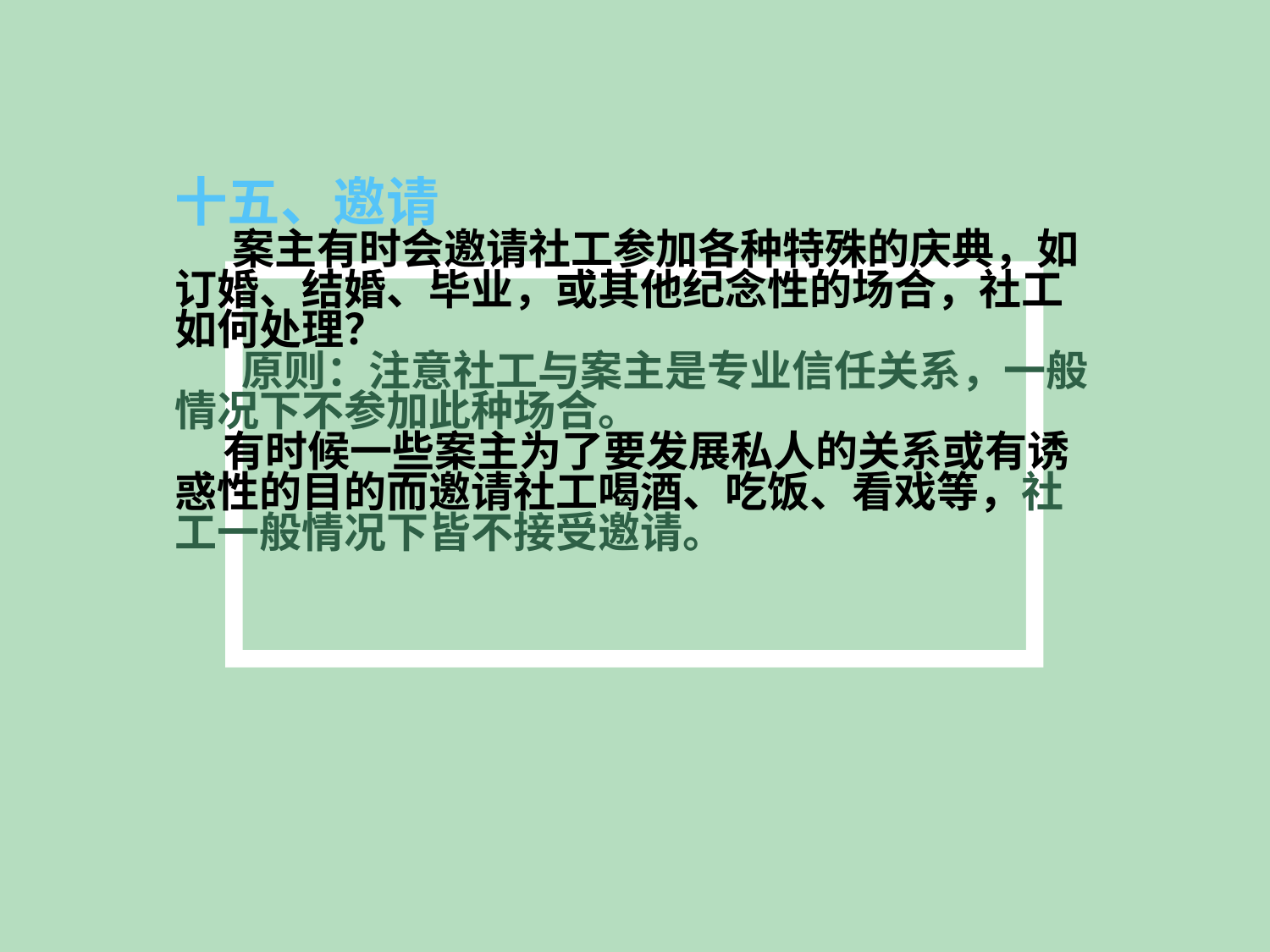

十五、邀请
      案主有时会邀请社工参加各种特殊的庆典，如订婚、结婚、毕业，或其他纪念性的场合，社工如何处理？
      原则：注意社工与案主是专业信任关系，一般情况下不参加此种场合。
    有时候一些案主为了要发展私人的关系或有诱惑性的目的而邀请社工喝酒、吃饭、看戏等，社工一般情况下皆不接受邀请。